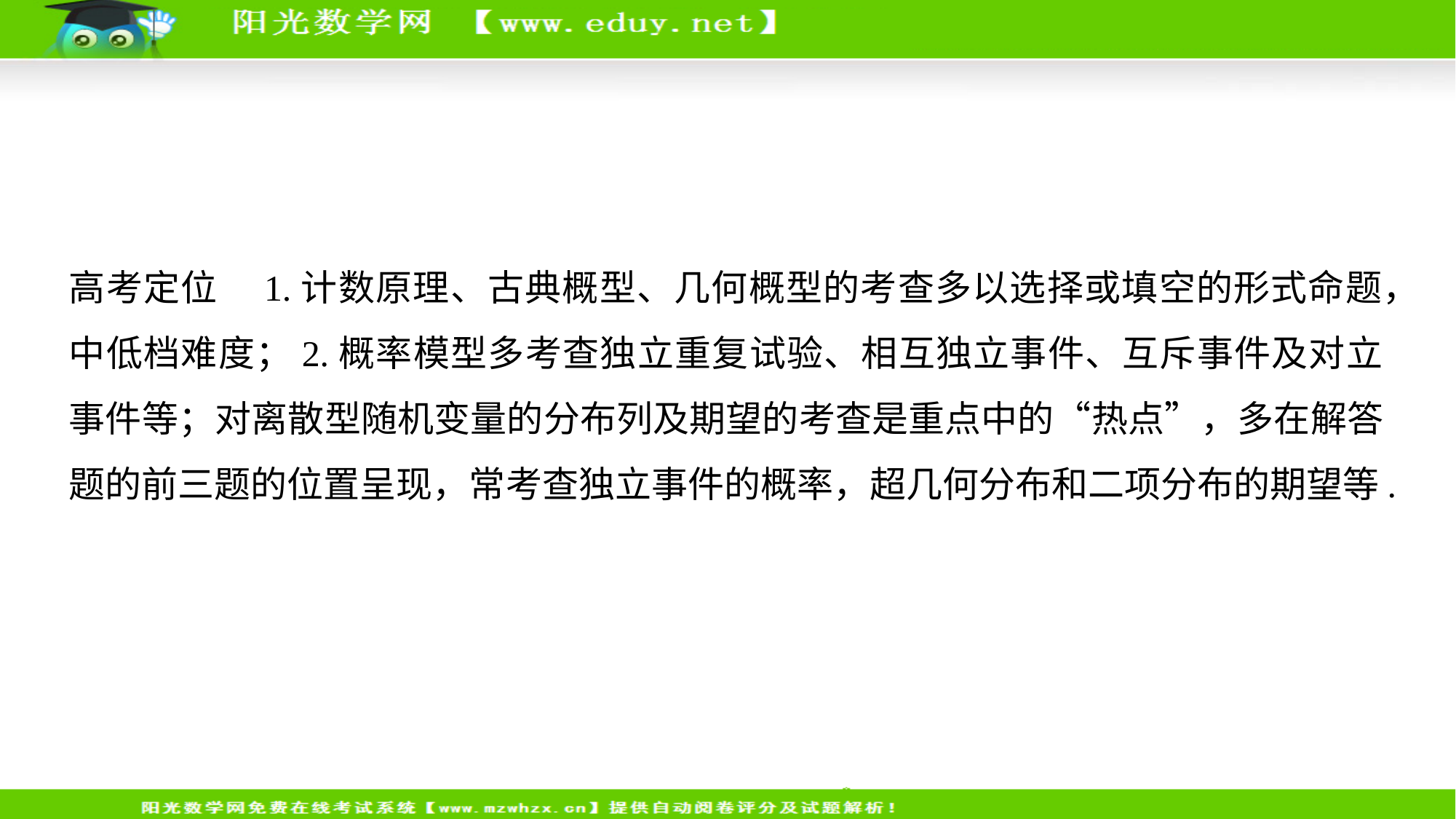

高考定位　1.计数原理、古典概型、几何概型的考查多以选择或填空的形式命题，中低档难度；2.概率模型多考查独立重复试验、相互独立事件、互斥事件及对立事件等；对离散型随机变量的分布列及期望的考查是重点中的“热点”，多在解答题的前三题的位置呈现，常考查独立事件的概率，超几何分布和二项分布的期望等.